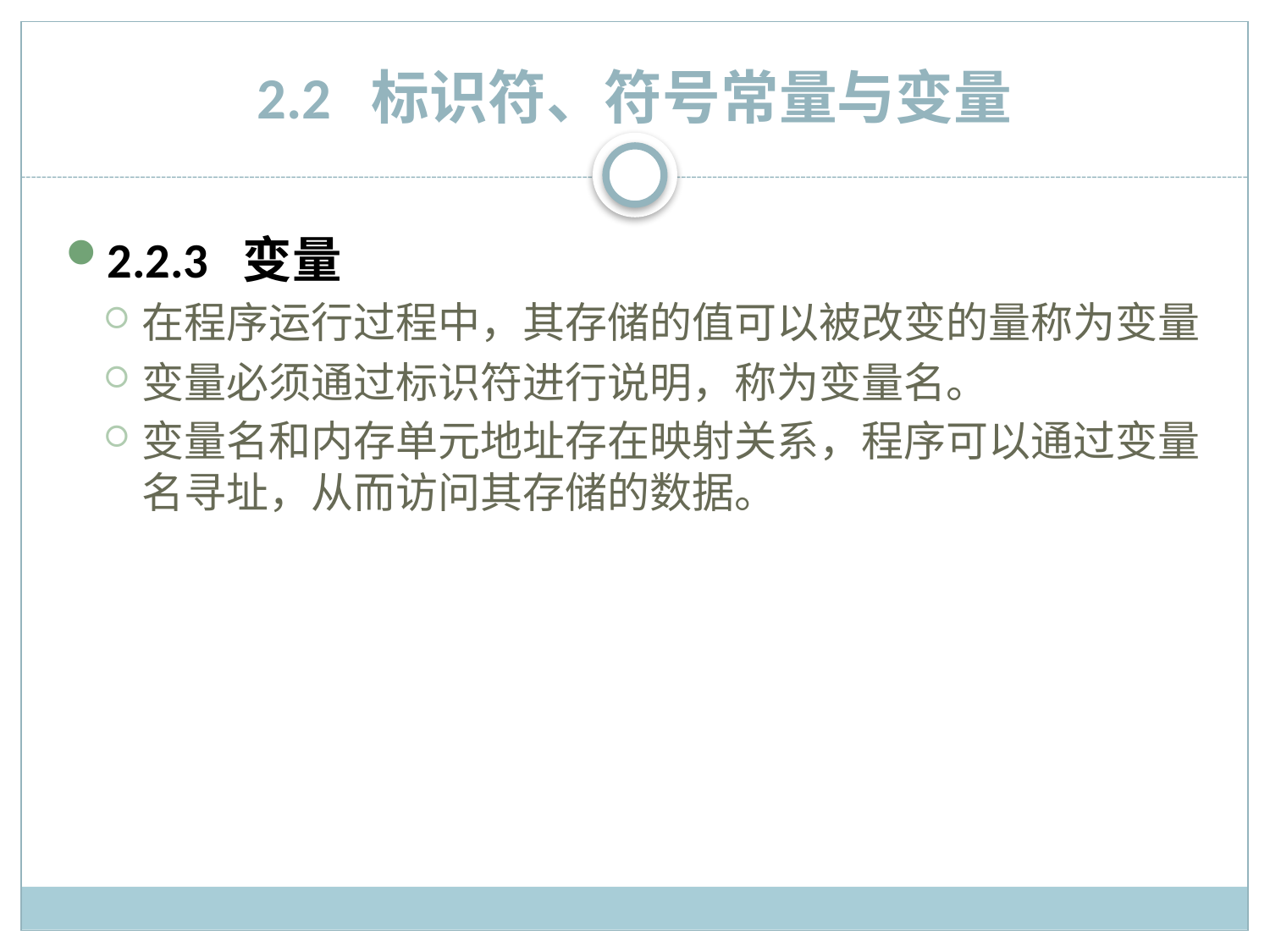

# 2.2  标识符、符号常量与变量
2.2.3  变量
在程序运行过程中，其存储的值可以被改变的量称为变量
变量必须通过标识符进行说明，称为变量名。
变量名和内存单元地址存在映射关系，程序可以通过变量名寻址，从而访问其存储的数据。